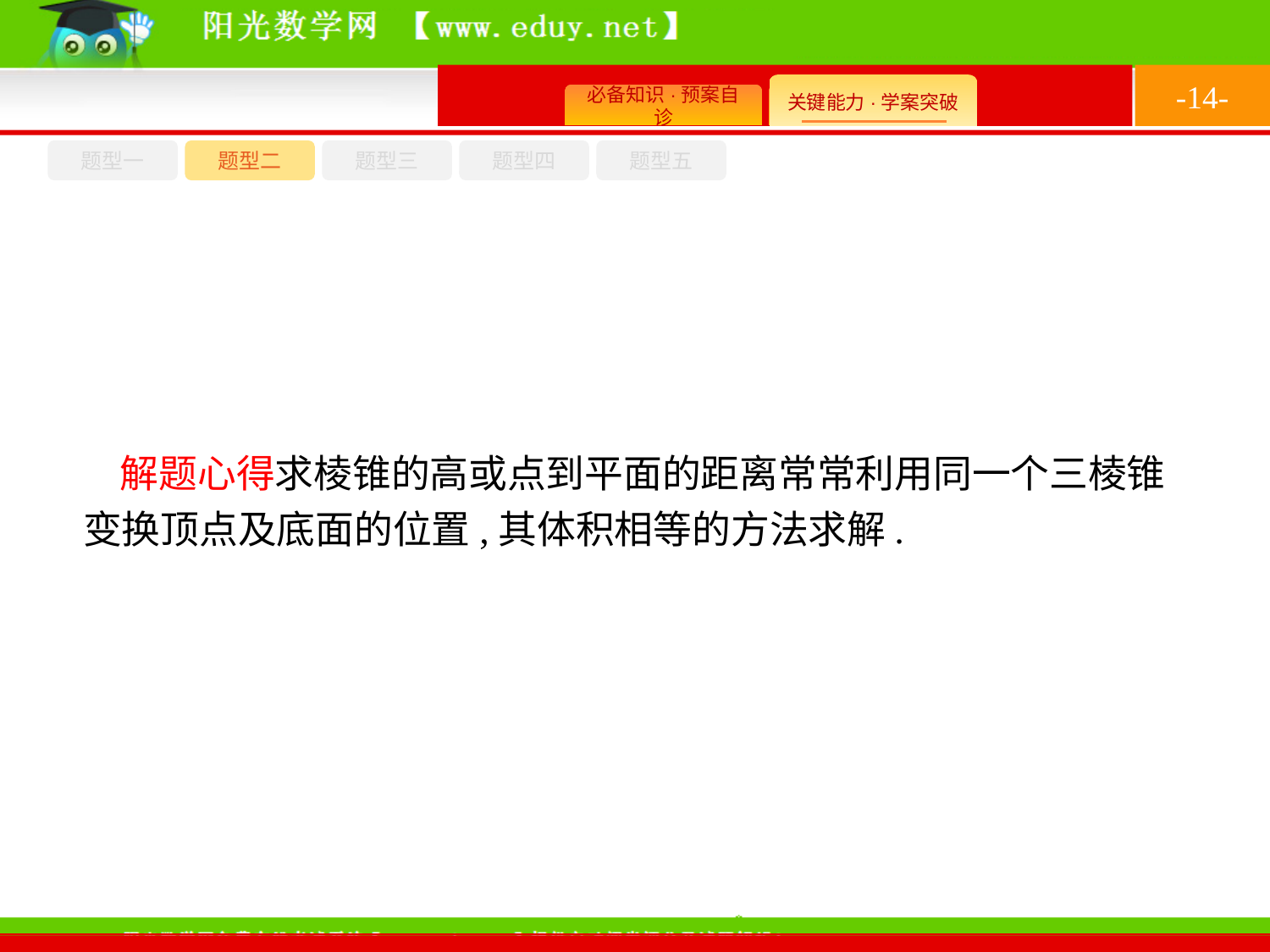

-14-
题型四
题型五
题型一
题型三
题型二
解题心得求棱锥的高或点到平面的距离常常利用同一个三棱锥变换顶点及底面的位置,其体积相等的方法求解.